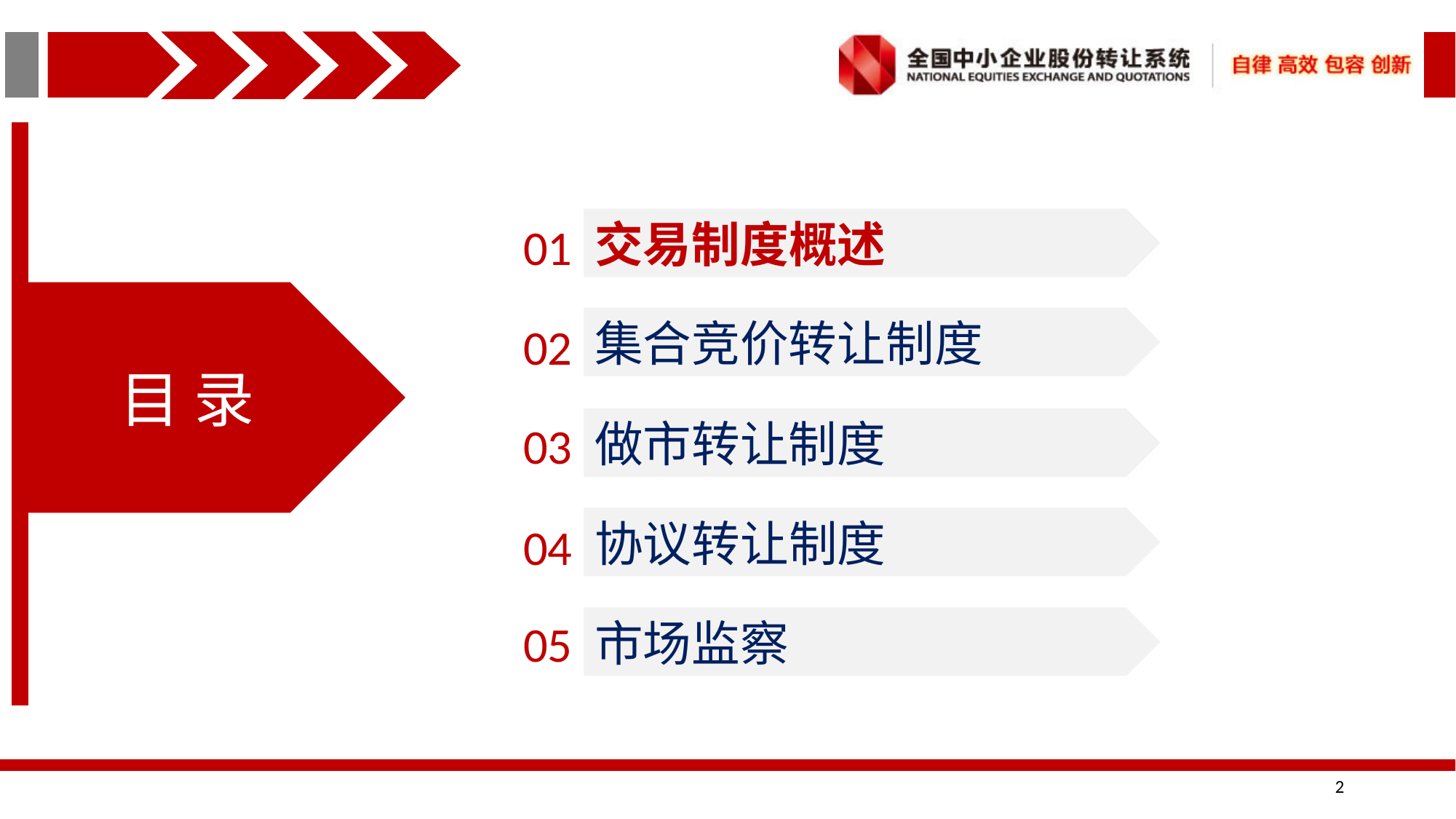

交易制度概述
01
目 录
集合竞价转让制度
02
做市转让制度
03
协议转让制度
04
市场监察
05
2